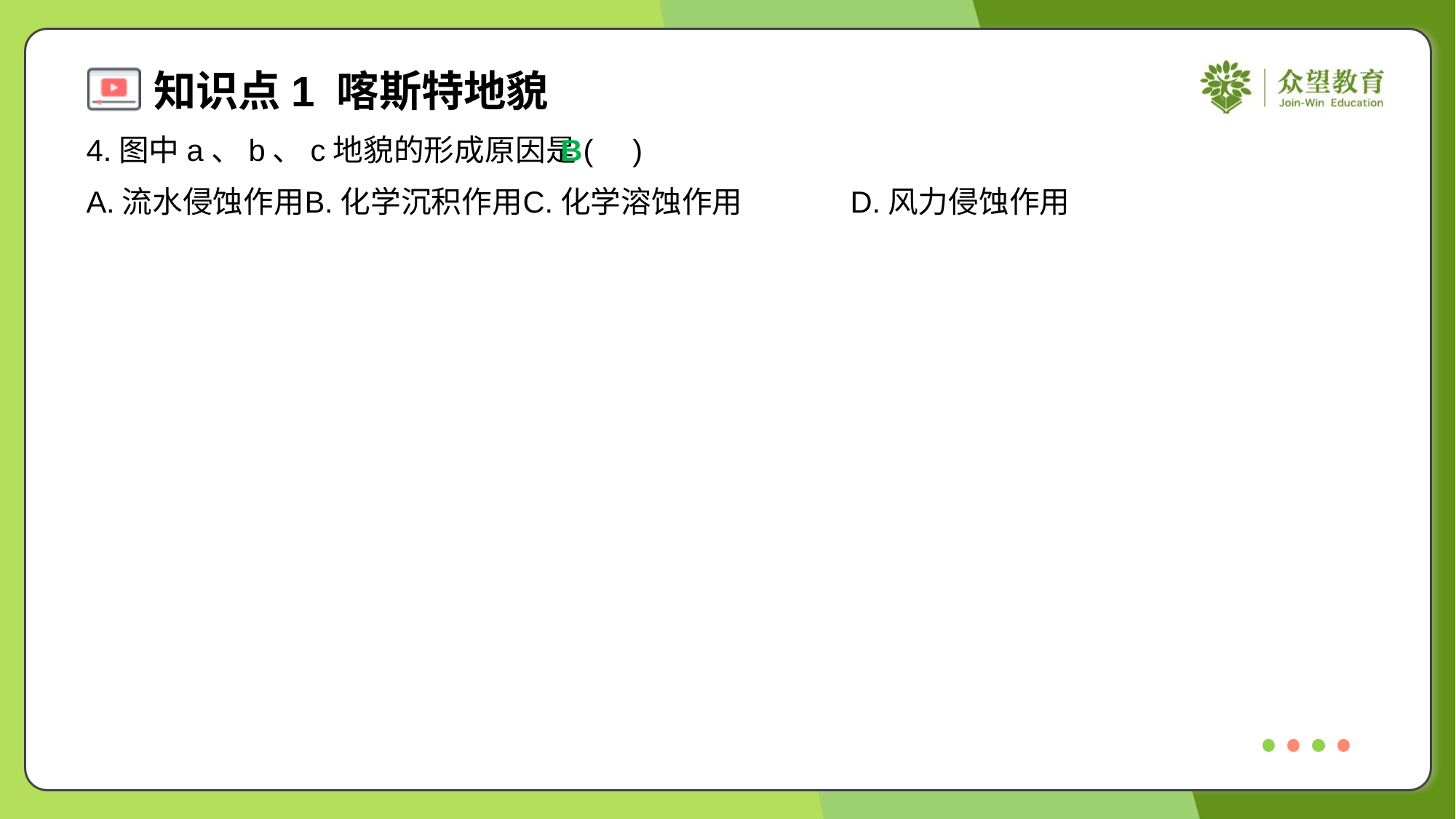

4.图中a、b、c地貌的形成原因是(     )
B
A.流水侵蚀作用	B.化学沉积作用	C.化学溶蚀作用	D.风力侵蚀作用